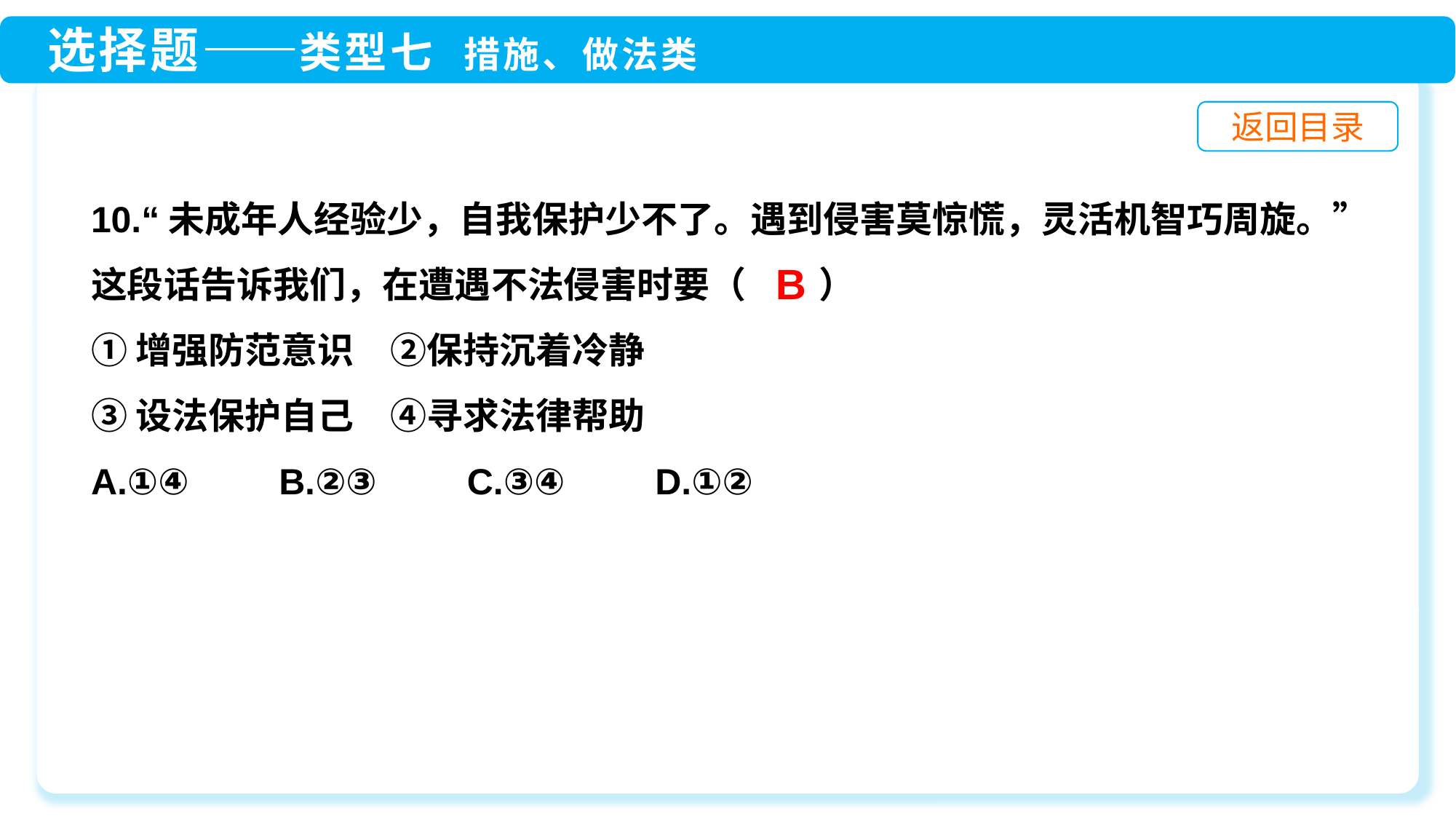

10.“未成年人经验少，自我保护少不了。遇到侵害莫惊慌，灵活机智巧周旋。”这段话告诉我们，在遭遇不法侵害时要（　　）
①增强防范意识　②保持沉着冷静
③设法保护自己　④寻求法律帮助
A.①④　　B.②③　　C.③④　　D.①②

B